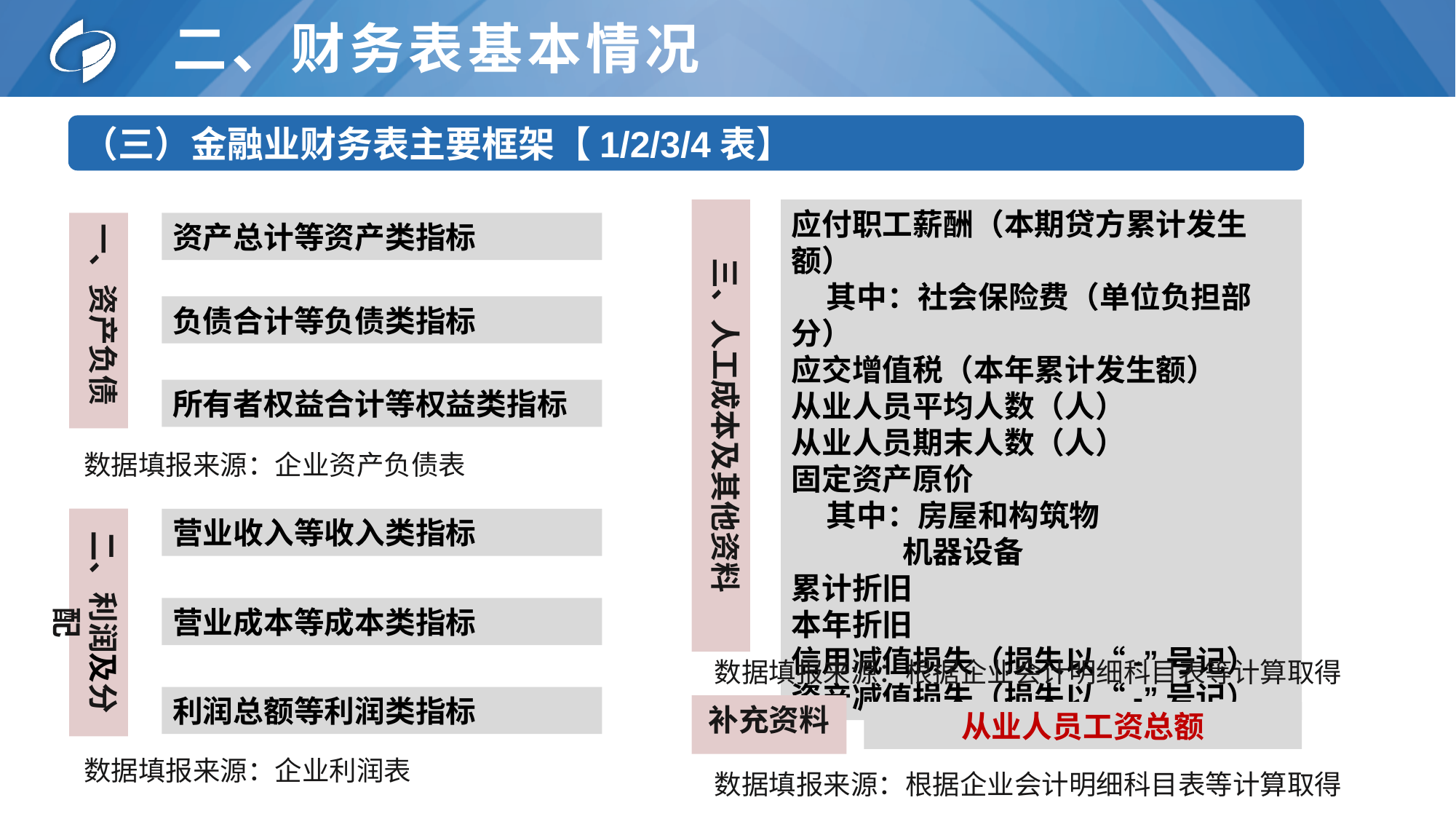

# 二、财务表基本情况
（三）金融业财务表主要框架【1/2/3/4表】
三、人工成本及其他资料
应付职工薪酬（本期贷方累计发生额）
    其中：社会保险费（单位负担部分）
应交增值税（本年累计发生额）
从业人员平均人数（人）
从业人员期末人数（人）
固定资产原价
    其中：房屋和构筑物
               机器设备
累计折旧
本年折旧
信用减值损失（损失以“-”号记）
资产减值损失（损失以“-”号记）
一、资产负债
资产总计等资产类指标
负债合计等负债类指标
所有者权益合计等权益类指标
数据填报来源：企业资产负债表
二、利润及分配
营业收入等收入类指标
营业成本等成本类指标
利润总额等利润类指标
数据填报来源：根据企业会计明细科目表等计算取得
从业人员工资总额
补充资料
数据填报来源：企业利润表
数据填报来源：根据企业会计明细科目表等计算取得